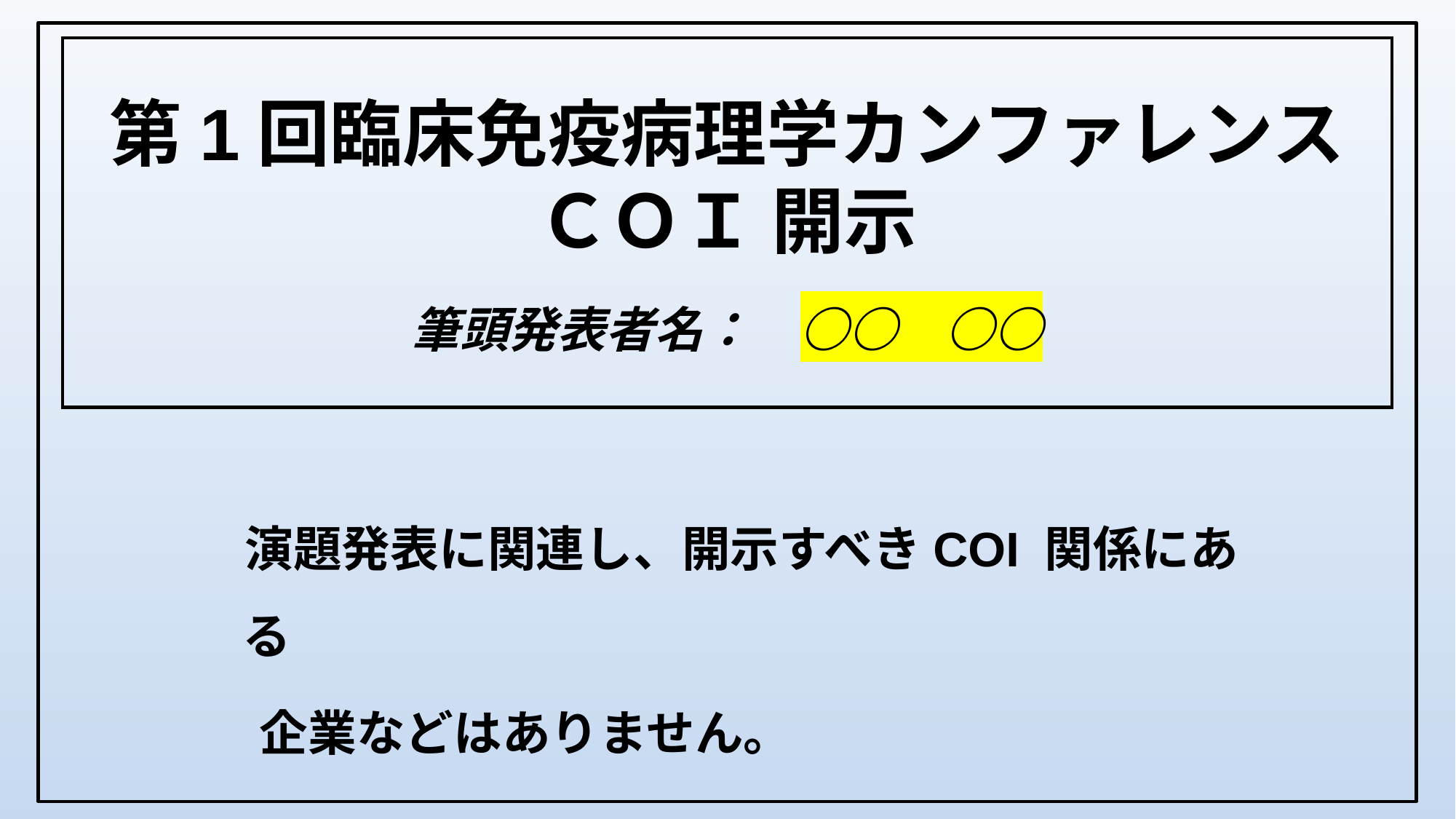

第1回臨床免疫病理学カンファレンス
ＣＯＩ 開示
　
筆頭発表者名：　○○　○○
  演題発表に関連し、開示すべきCOI 関係にある
　企業などはありません。